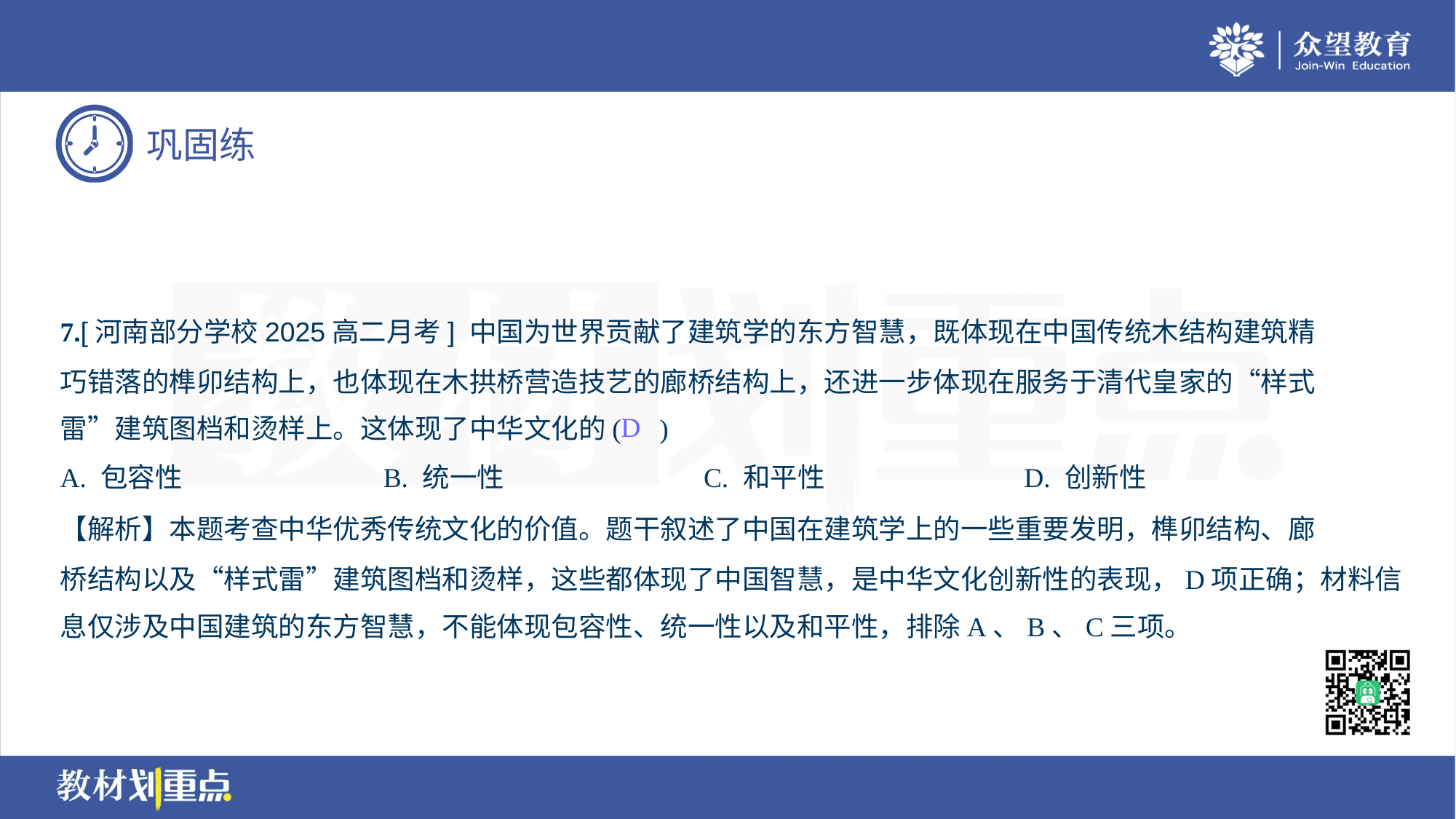

7.[河南部分学校2025高二月考] 中国为世界贡献了建筑学的东方智慧，既体现在中国传统木结构建筑精
巧错落的榫卯结构上，也体现在木拱桥营造技艺的廊桥结构上，还进一步体现在服务于清代皇家的“样式
雷”建筑图档和烫样上。这体现了中华文化的(     )
D
A. 包容性	B. 统一性	C. 和平性	D. 创新性
【解析】本题考查中华优秀传统文化的价值。题干叙述了中国在建筑学上的一些重要发明，榫卯结构、廊
桥结构以及“样式雷”建筑图档和烫样，这些都体现了中国智慧，是中华文化创新性的表现，D项正确；材料信
息仅涉及中国建筑的东方智慧，不能体现包容性、统一性以及和平性，排除A、B、C三项。